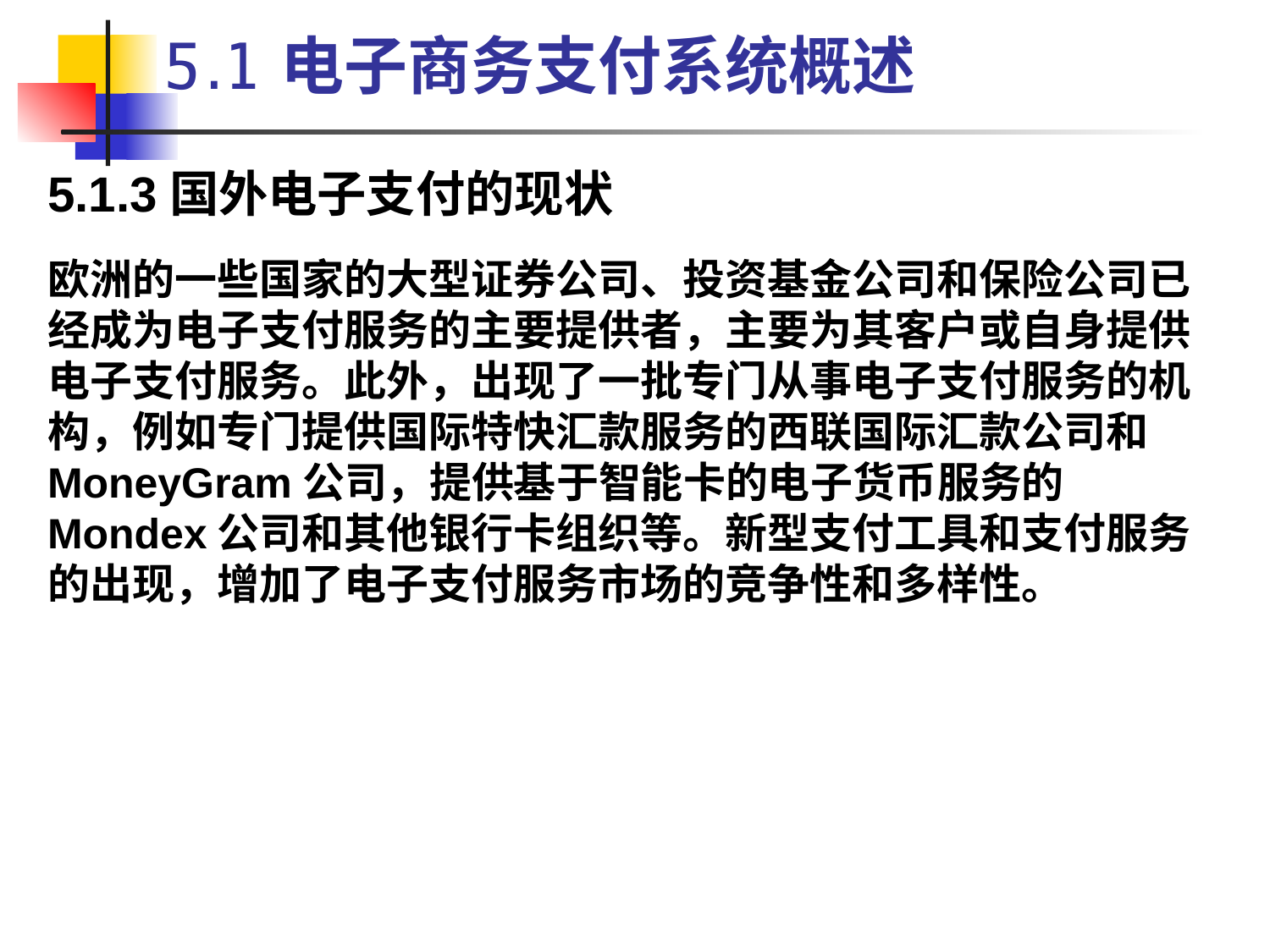

5.1电子商务支付系统概述
5.1.3国外电子支付的现状
欧洲的一些国家的大型证券公司、投资基金公司和保险公司已经成为电子支付服务的主要提供者，主要为其客户或自身提供电子支付服务。此外，出现了一批专门从事电子支付服务的机构，例如专门提供国际特快汇款服务的西联国际汇款公司和MoneyGram公司，提供基于智能卡的电子货币服务的Mondex公司和其他银行卡组织等。新型支付工具和支付服务的出现，增加了电子支付服务市场的竞争性和多样性。